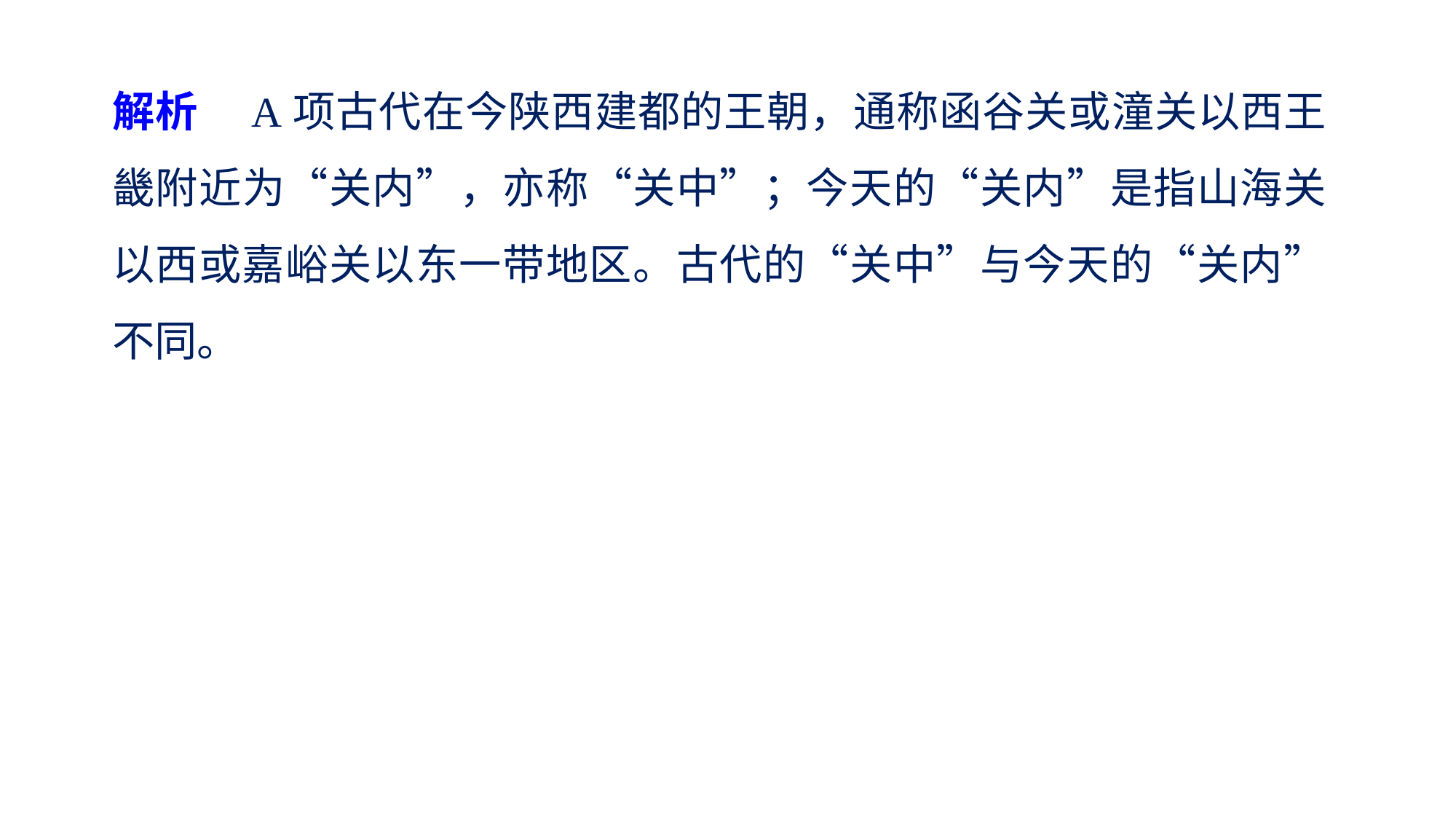

解析　A项古代在今陕西建都的王朝，通称函谷关或潼关以西王畿附近为“关内”，亦称“关中”；今天的“关内”是指山海关以西或嘉峪关以东一带地区。古代的“关中”与今天的“关内”不同。